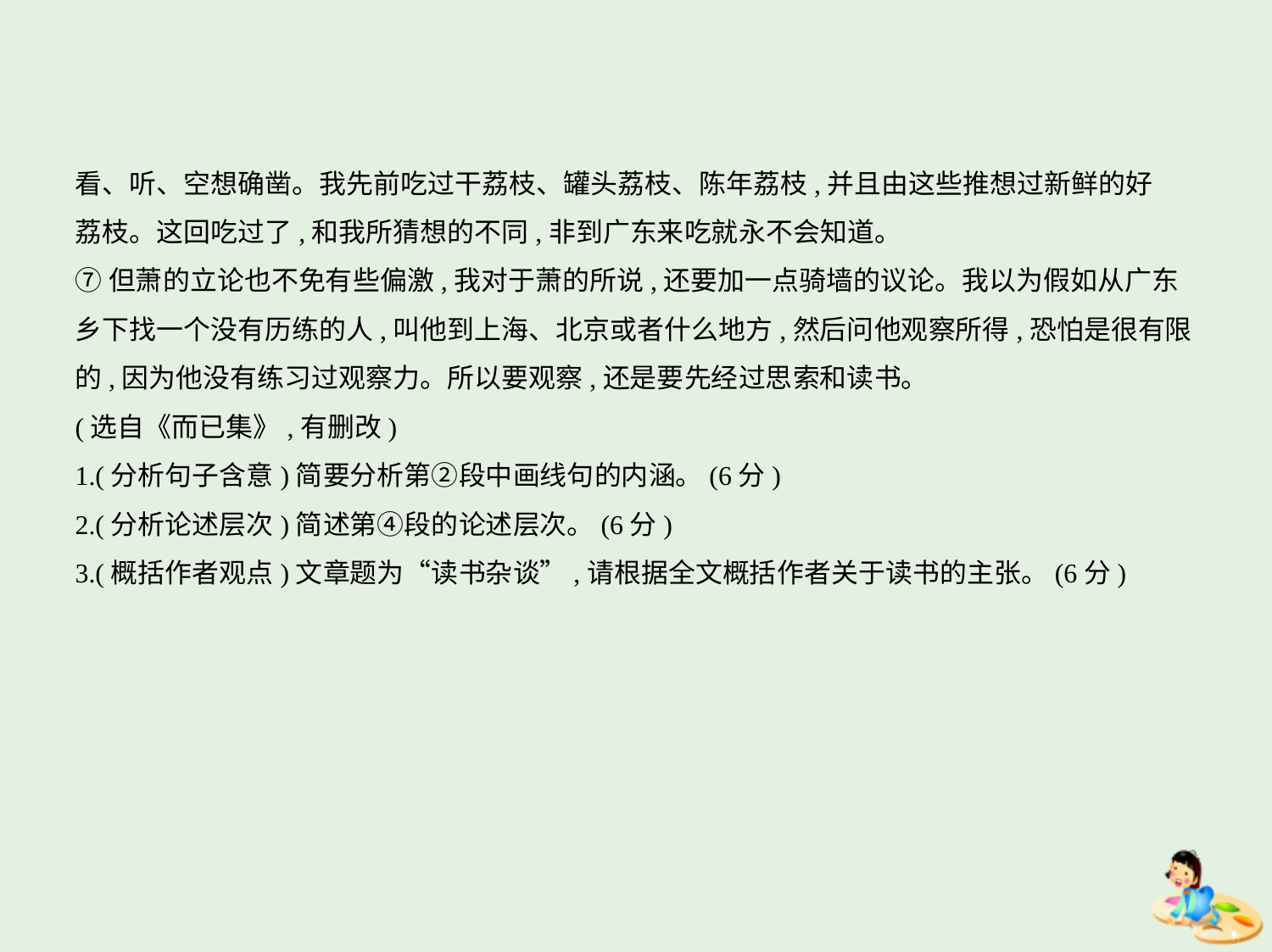

看、听、空想确凿。我先前吃过干荔枝、罐头荔枝、陈年荔枝,并且由这些推想过新鲜的好
荔枝。这回吃过了,和我所猜想的不同,非到广东来吃就永不会知道。
⑦但萧的立论也不免有些偏激,我对于萧的所说,还要加一点骑墙的议论。我以为假如从广东
乡下找一个没有历练的人,叫他到上海、北京或者什么地方,然后问他观察所得,恐怕是很有限
的,因为他没有练习过观察力。所以要观察,还是要先经过思索和读书。
(选自《而已集》,有删改)
1.(分析句子含意)简要分析第②段中画线句的内涵。(6分)
2.(分析论述层次)简述第④段的论述层次。(6分)
3.(概括作者观点)文章题为“读书杂谈”,请根据全文概括作者关于读书的主张。(6分)